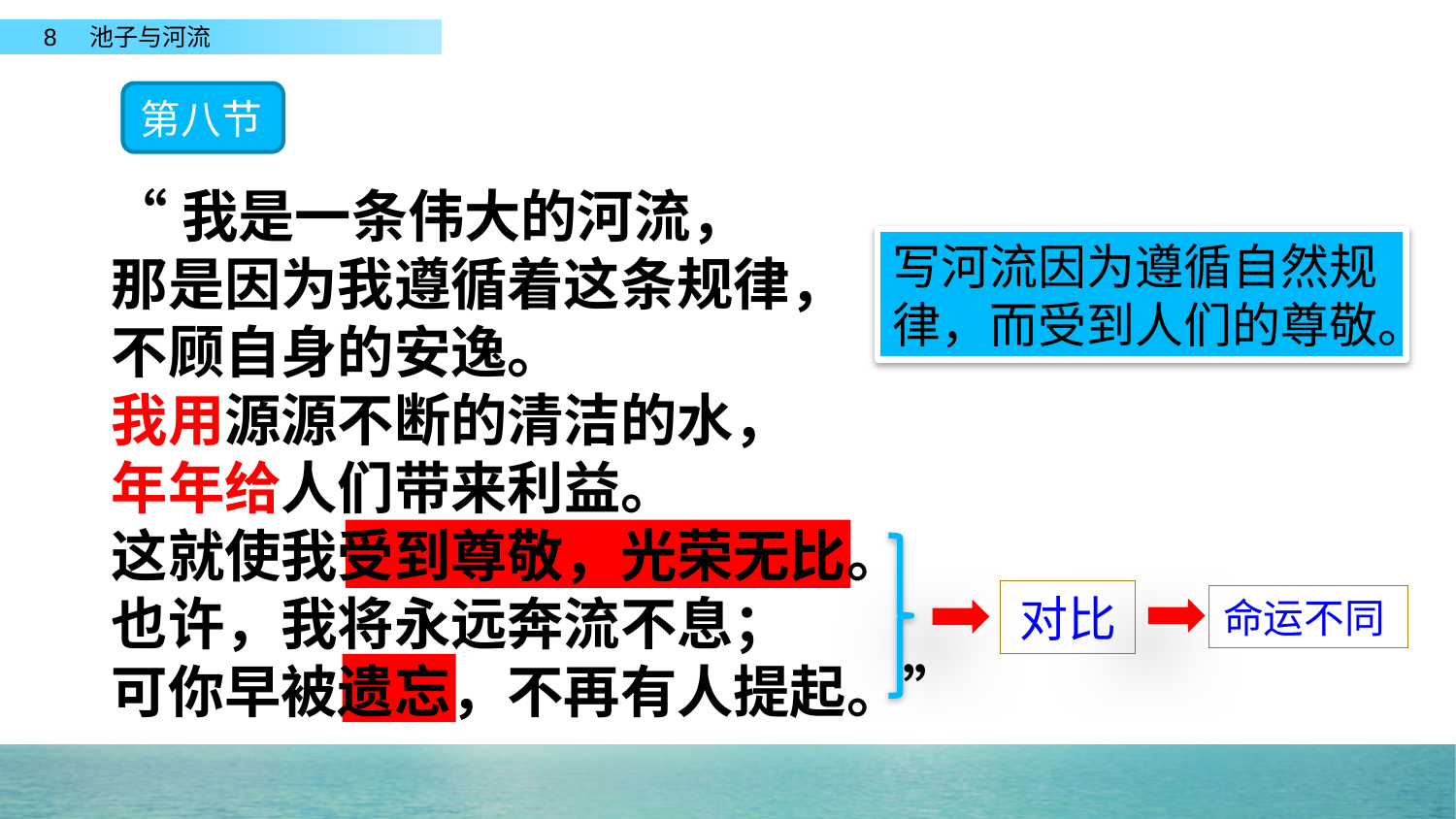

第八节
“我是一条伟大的河流，
那是因为我遵循着这条规律，
不顾自身的安逸。
我用源源不断的清洁的水，
年年给人们带来利益。
这就使我受到尊敬，光荣无比。
也许，我将永远奔流不息；
可你早被遗忘，不再有人提起。”
写河流因为遵循自然规律，而受到人们的尊敬。

对比
命运不同